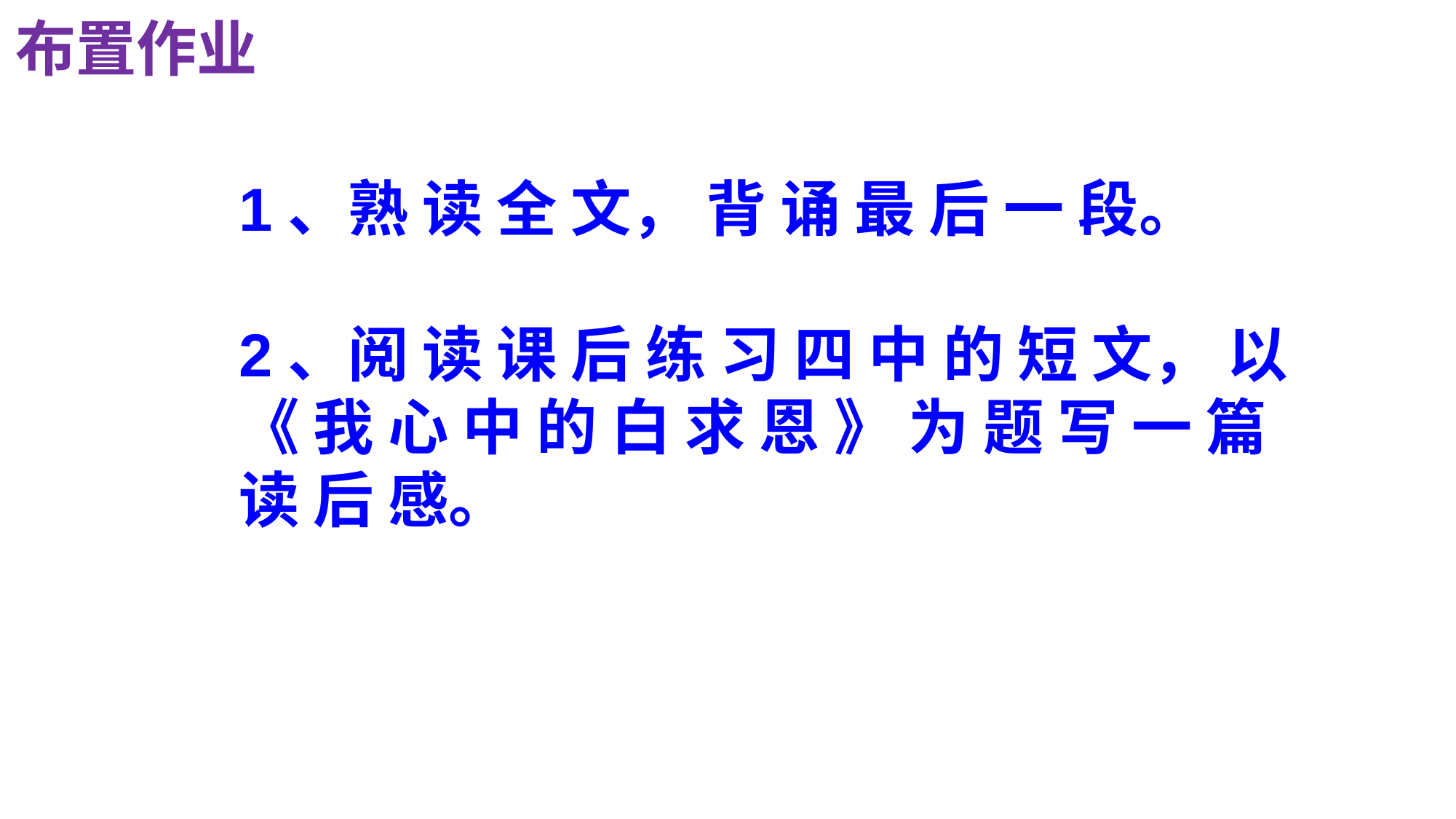

布置作业
1、熟 读 全 文， 背 诵 最 后 一 段。

2、阅 读 课 后 练 习 四 中 的 短 文， 以 《 我 心 中 的 白 求 恩 》 为 题 写 一 篇 读 后 感。